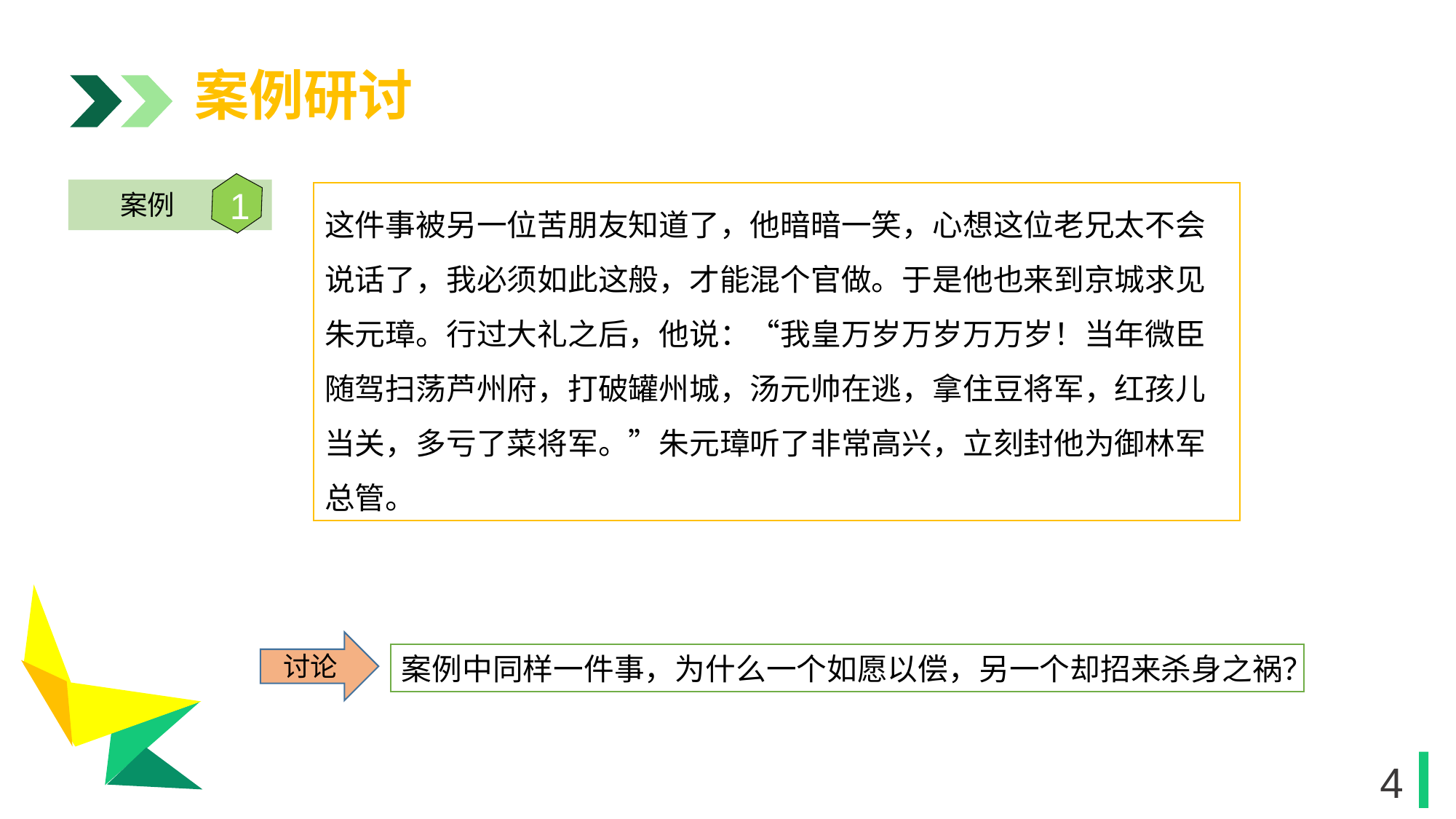

案例研讨

1

案例
这件事被另一位苦朋友知道了，他暗暗一笑，心想这位老兄太不会说话了，我必须如此这般，才能混个官做。于是他也来到京城求见朱元璋。行过大礼之后，他说：“我皇万岁万岁万万岁！当年微臣随驾扫荡芦州府，打破罐州城，汤元帅在逃，拿住豆将军，红孩儿当关，多亏了菜将军。”朱元璋听了非常高兴，立刻封他为御林军总管。
1

讨论
案例中同样一件事，为什么一个如愿以偿，另一个却招来杀身之祸？
1
4